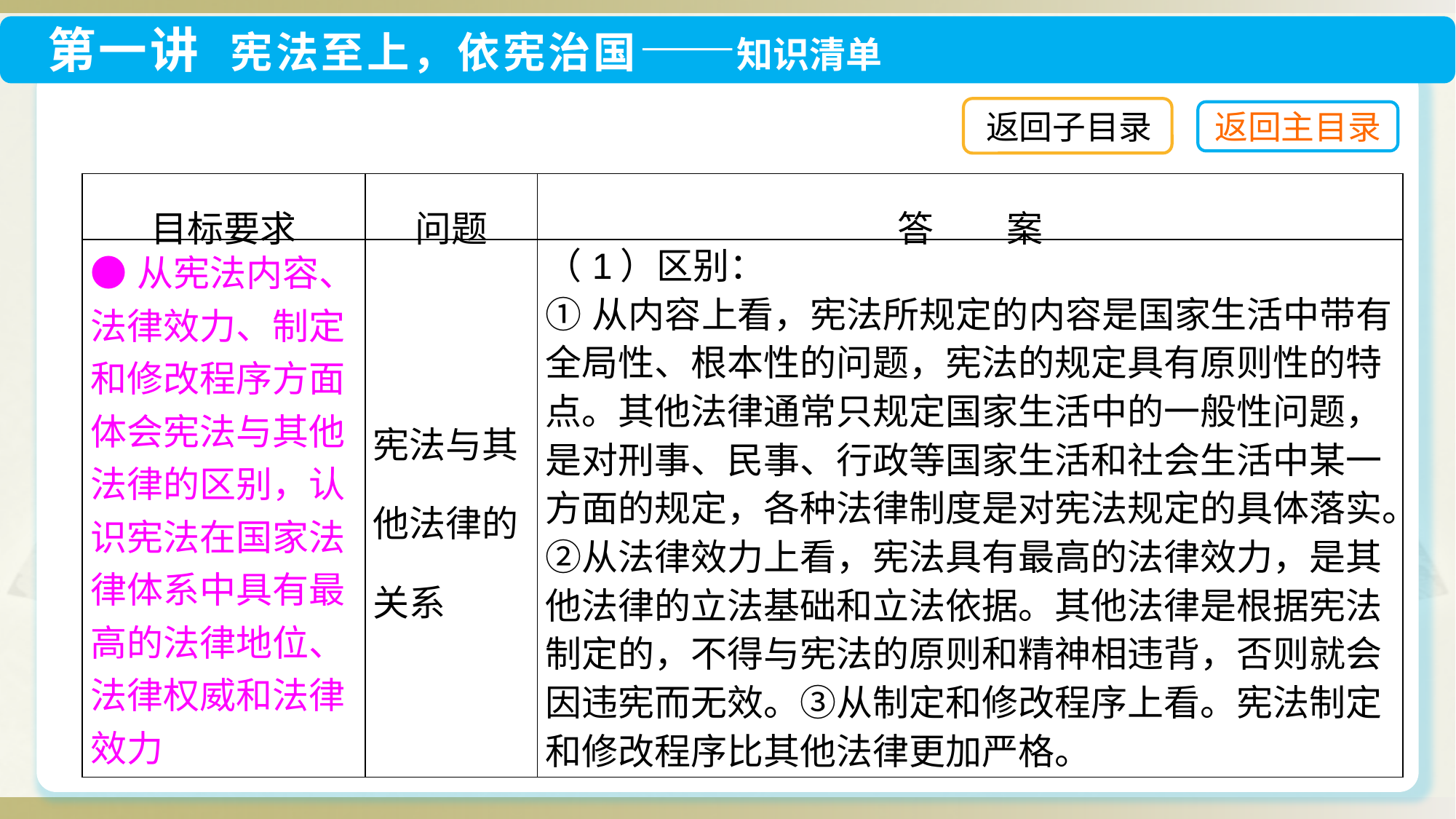

返回子目录
| 目标要求 | 问题 | 答　　案 |
| --- | --- | --- |
| ●从宪法内容、法律效力、制定和修改程序方面体会宪法与其他法律的区别，认识宪法在国家法律体系中具有最高的法律地位、法律权威和法律效力 | 宪法与其他法律的关系 | （1）区别： ①从内容上看，宪法所规定的内容是国家生活中带有全局性、根本性的问题，宪法的规定具有原则性的特点。其他法律通常只规定国家生活中的一般性问题，是对刑事、民事、行政等国家生活和社会生活中某一方面的规定，各种法律制度是对宪法规定的具体落实。②从法律效力上看，宪法具有最高的法律效力，是其他法律的立法基础和立法依据。其他法律是根据宪法制定的，不得与宪法的原则和精神相违背，否则就会因违宪而无效。③从制定和修改程序上看。宪法制定和修改程序比其他法律更加严格。 |